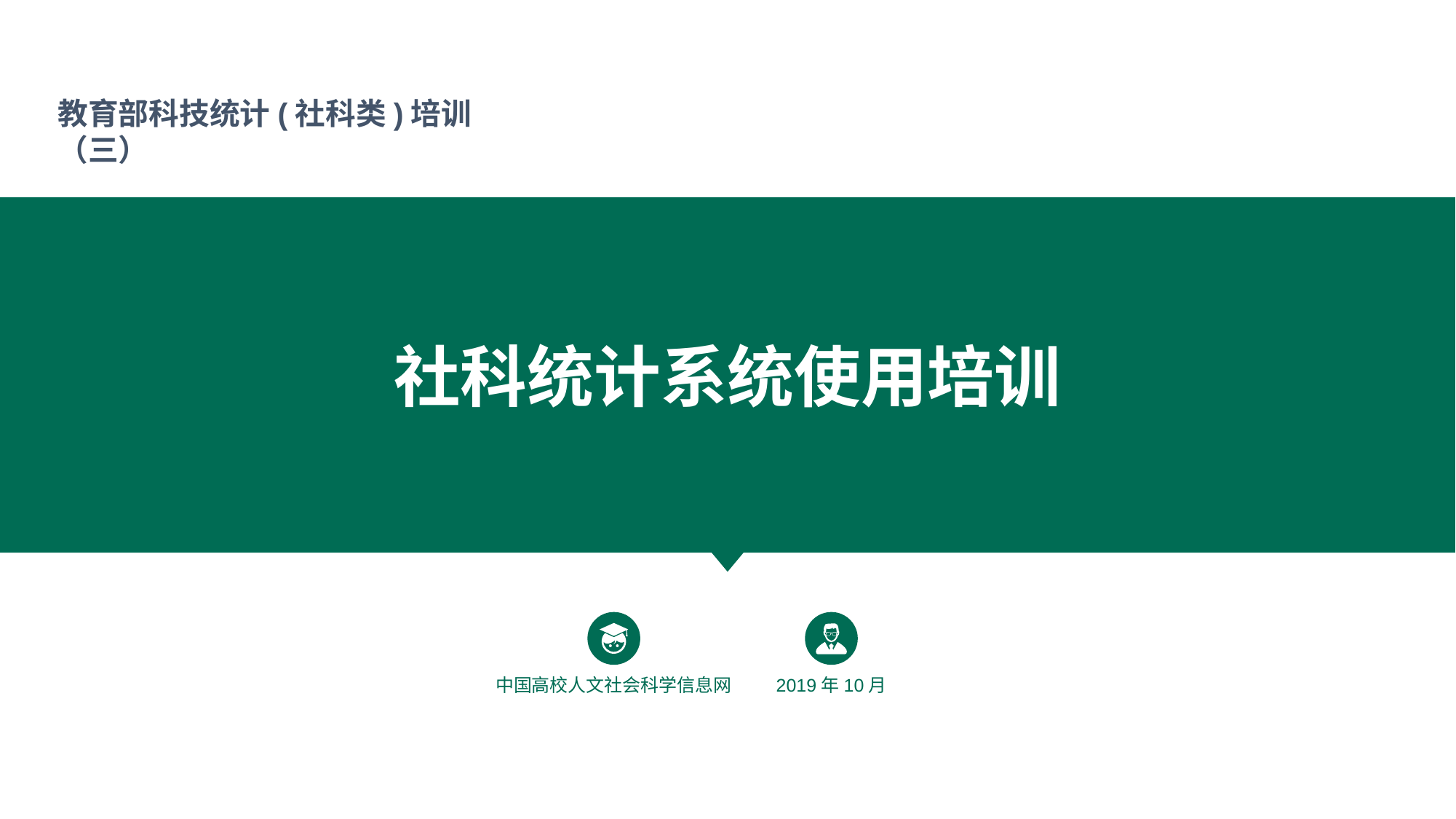

教育部科技统计(社科类)培训（三）
社科统计系统使用培训

中国高校人文社会科学信息网
2019年10月